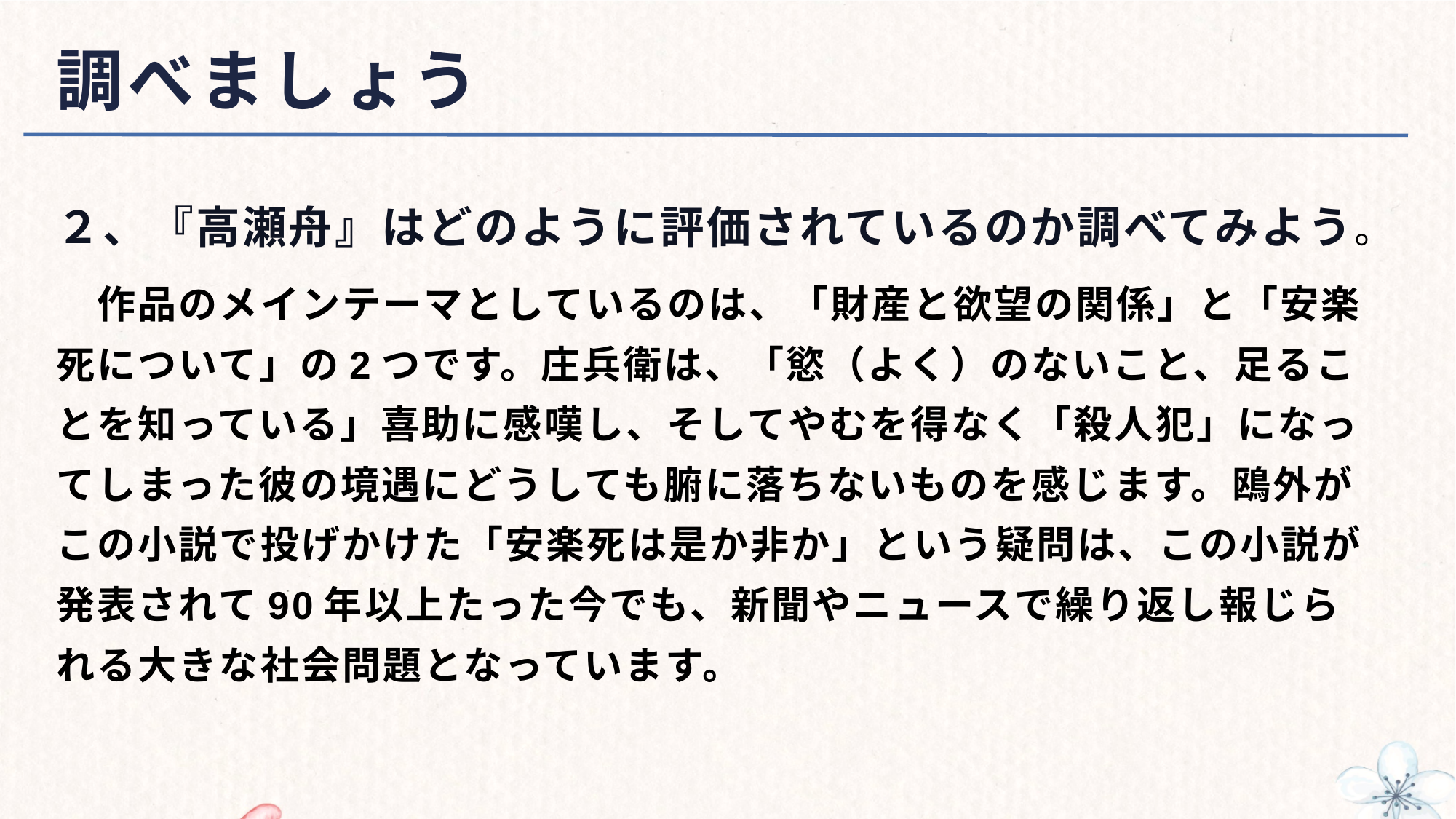

# 調べましょう
２、『高瀬舟』はどのように評価されているのか調べてみよう。
　作品のメインテーマとしているのは、「財産と欲望の関係」と「安楽死について」の2つです。庄兵衛は、「慾（よく）のないこと、足ることを知っている」喜助に感嘆し、そしてやむを得なく「殺人犯」になってしまった彼の境遇にどうしても腑に落ちないものを感じます。鴎外がこの小説で投げかけた「安楽死は是か非か」という疑問は、この小説が発表されて90年以上たった今でも、新聞やニュースで繰り返し報じられる大きな社会問題となっています。